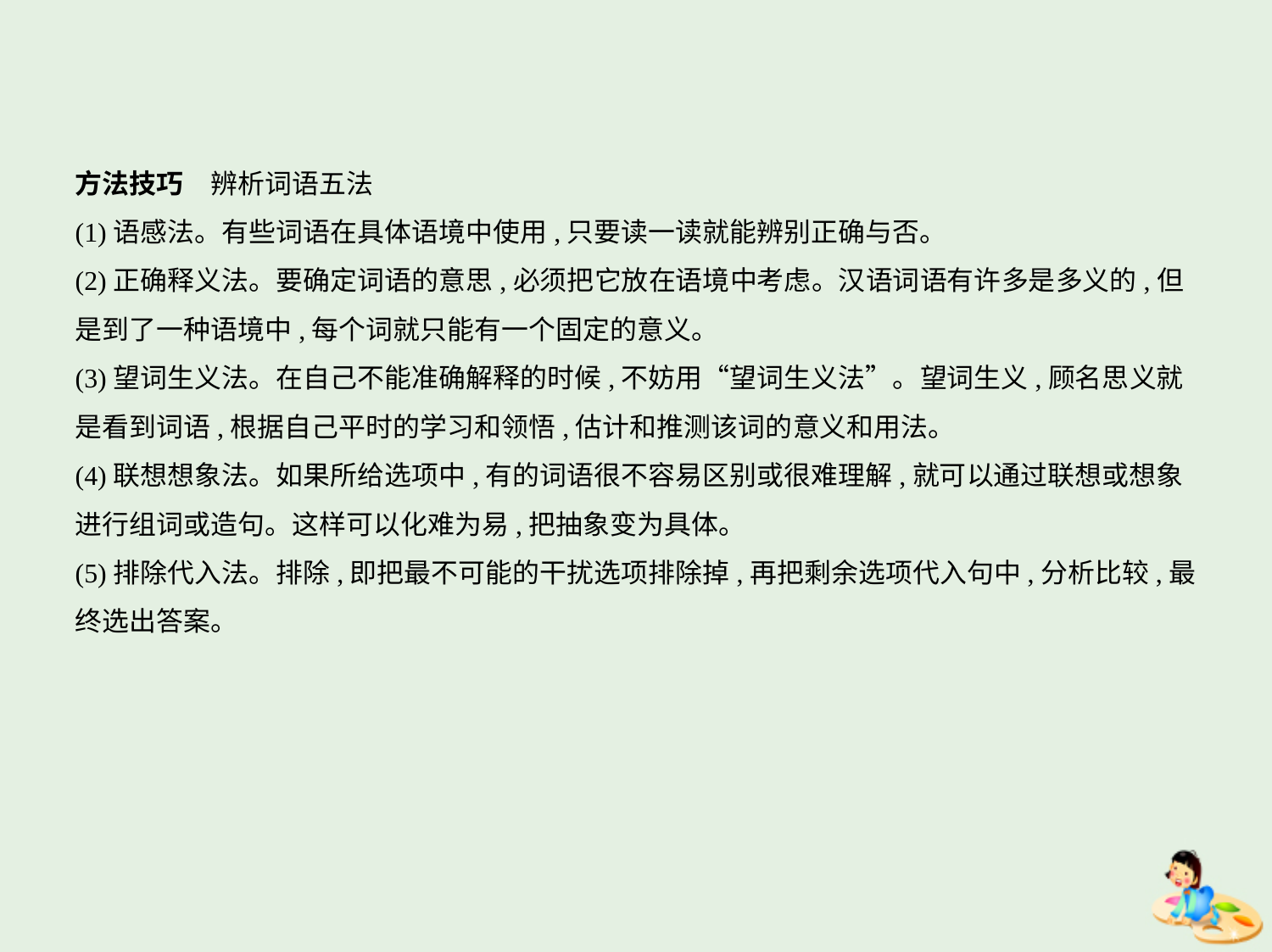

方法技巧　辨析词语五法
(1)语感法。有些词语在具体语境中使用,只要读一读就能辨别正确与否。
(2)正确释义法。要确定词语的意思,必须把它放在语境中考虑。汉语词语有许多是多义的,但
是到了一种语境中,每个词就只能有一个固定的意义。
(3)望词生义法。在自己不能准确解释的时候,不妨用“望词生义法”。望词生义,顾名思义就
是看到词语,根据自己平时的学习和领悟,估计和推测该词的意义和用法。
(4)联想想象法。如果所给选项中,有的词语很不容易区别或很难理解,就可以通过联想或想象
进行组词或造句。这样可以化难为易,把抽象变为具体。
(5)排除代入法。排除,即把最不可能的干扰选项排除掉,再把剩余选项代入句中,分析比较,最
终选出答案。